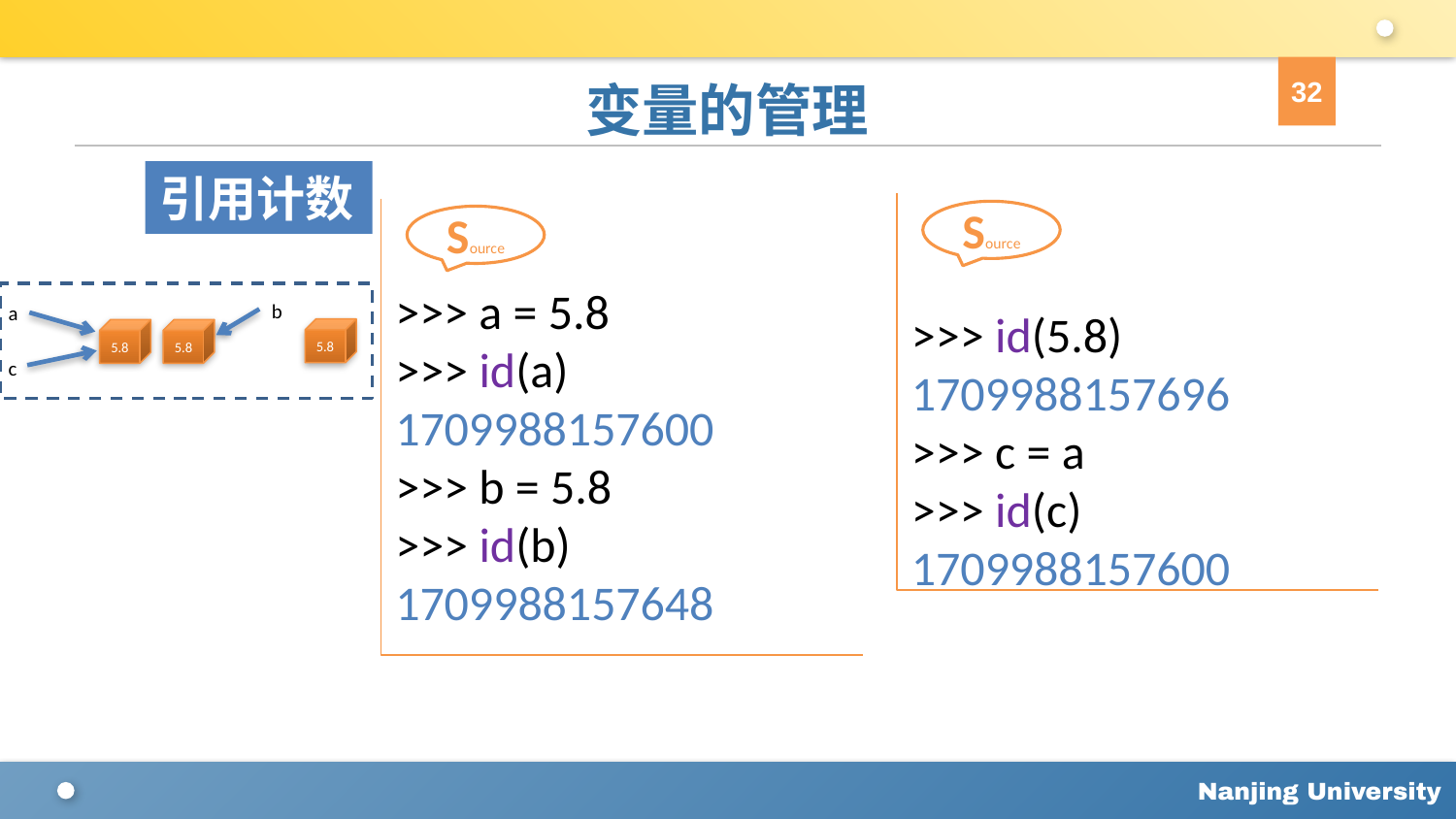

32
# 变量的管理
引用计数

>>> id(5.8)
1709988157696
>>> c = a
>>> id(c)
1709988157600
Source

>>> a = 5.8
>>> id(a)
1709988157600
>>> b = 5.8
>>> id(b)
1709988157648

Source

b
a
5.8
5.8
5.8
c